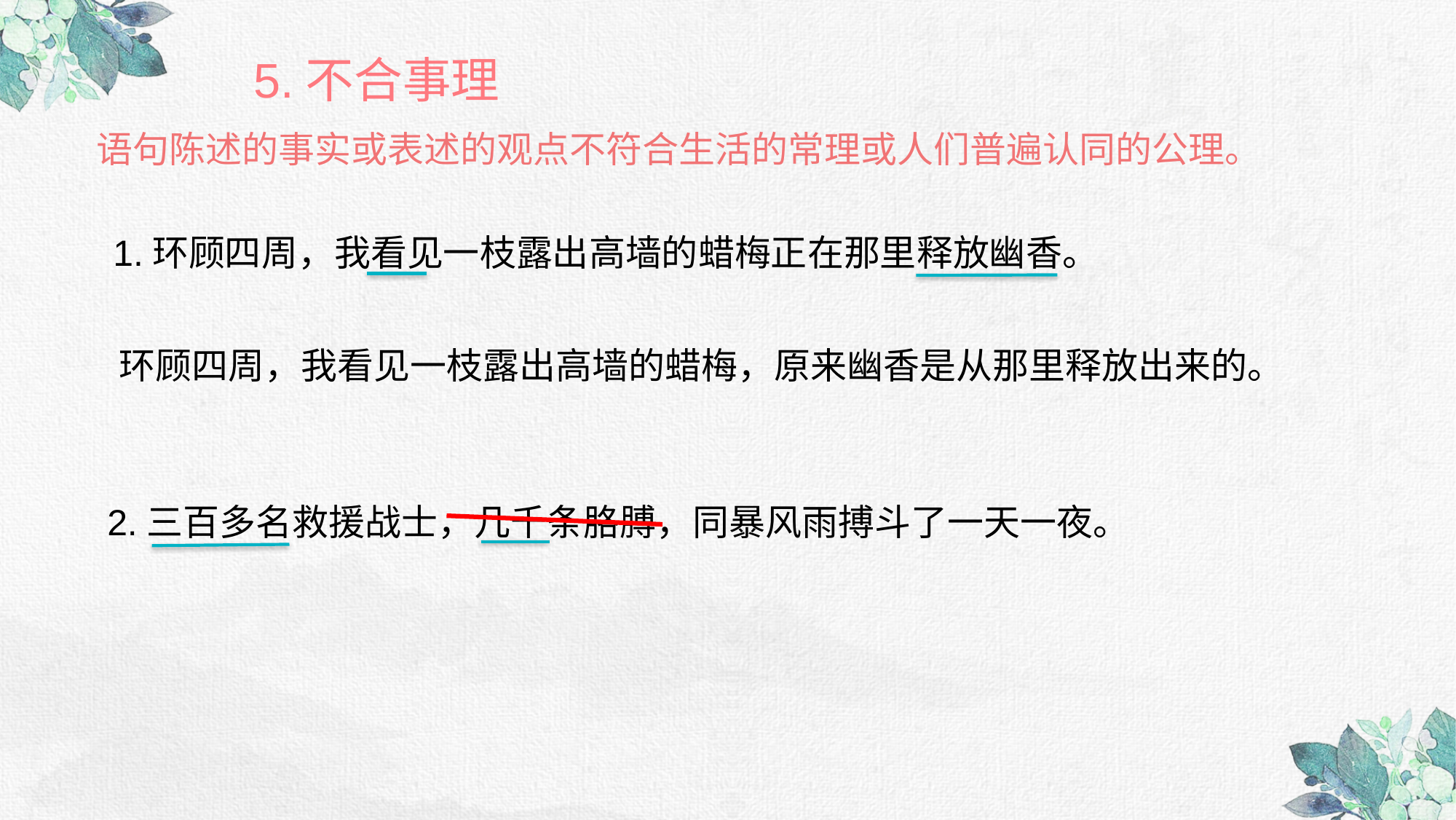

5.不合事理
语句陈述的事实或表述的观点不符合生活的常理或人们普遍认同的公理。
1.环顾四周，我看见一枝露出高墙的蜡梅正在那里释放幽香。
环顾四周，我看见一枝露出高墙的蜡梅，原来幽香是从那里释放出来的。
2.三百多名救援战士，几千条胳膊，同暴风雨搏斗了一天一夜。